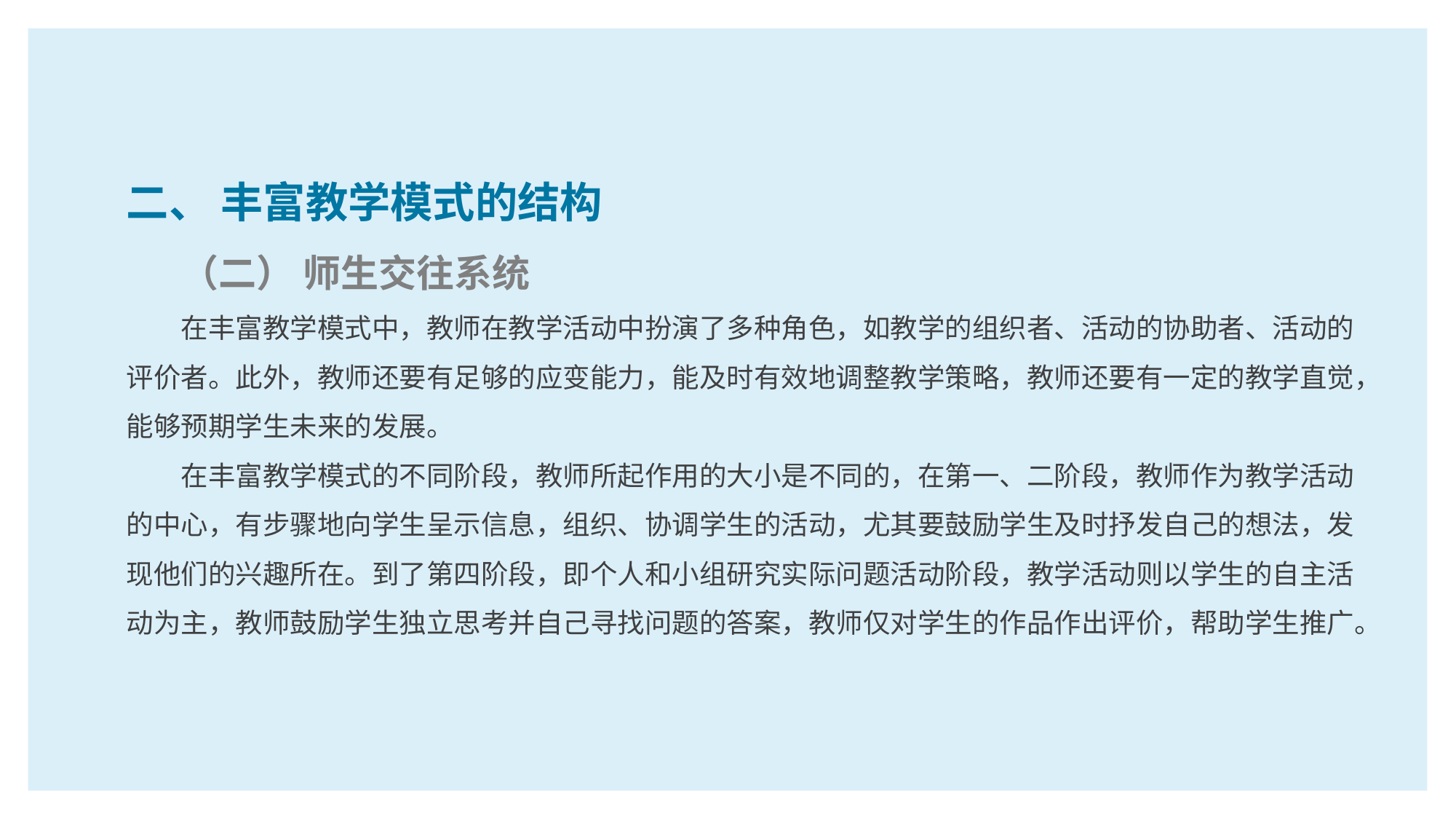

二、 丰富教学模式的结构
（二） 师生交往系统
在丰富教学模式中，教师在教学活动中扮演了多种角色，如教学的组织者、活动的协助者、活动的评价者。此外，教师还要有足够的应变能力，能及时有效地调整教学策略，教师还要有一定的教学直觉，能够预期学生未来的发展。
在丰富教学模式的不同阶段，教师所起作用的大小是不同的，在第一、二阶段，教师作为教学活动的中心，有步骤地向学生呈示信息，组织、协调学生的活动，尤其要鼓励学生及时抒发自己的想法，发现他们的兴趣所在。到了第四阶段，即个人和小组研究实际问题活动阶段，教学活动则以学生的自主活动为主，教师鼓励学生独立思考并自己寻找问题的答案，教师仅对学生的作品作出评价，帮助学生推广。